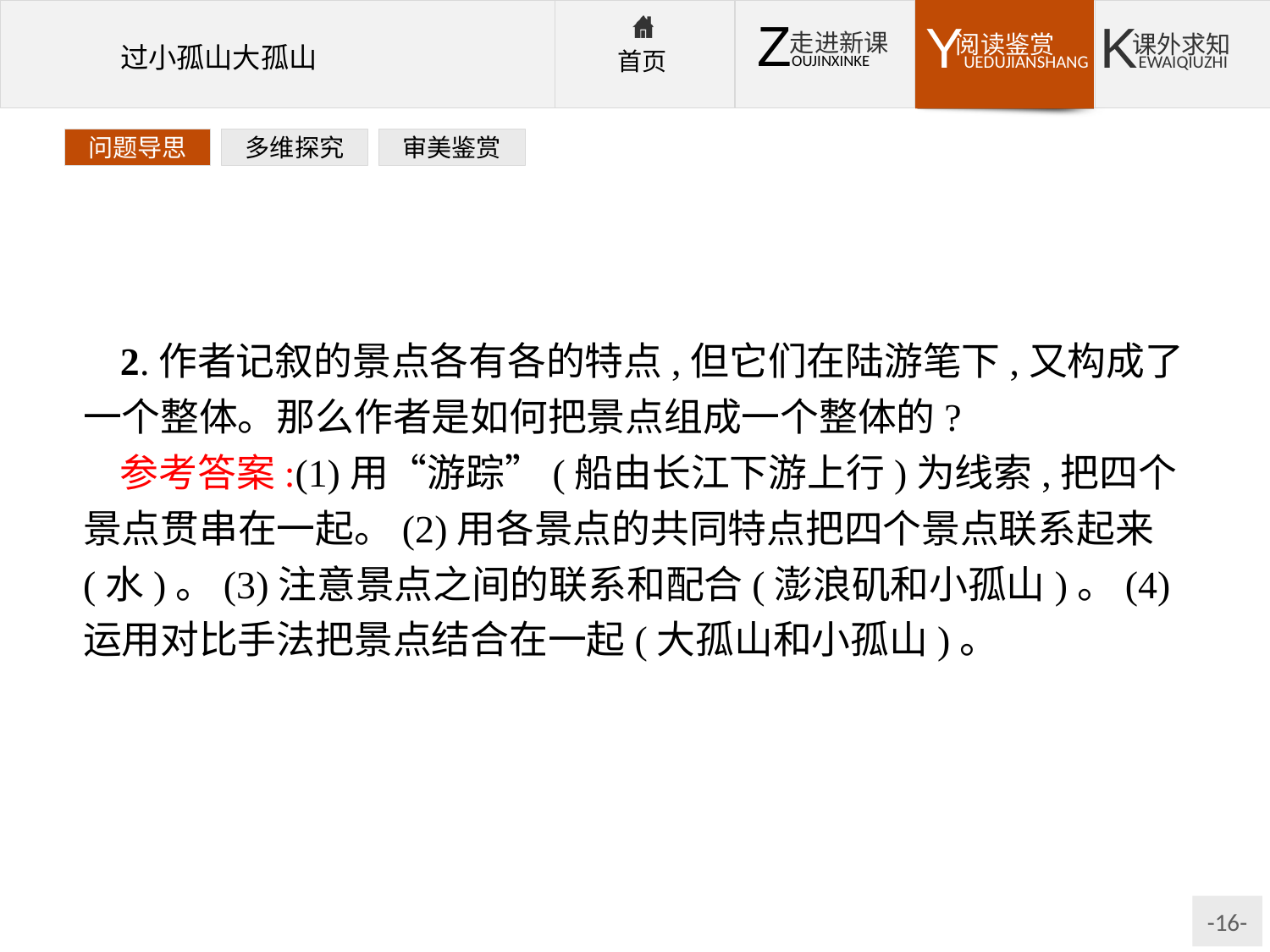

问题导思
多维探究
审美鉴赏
2.作者记叙的景点各有各的特点,但它们在陆游笔下,又构成了一个整体。那么作者是如何把景点组成一个整体的?
参考答案:(1)用“游踪”(船由长江下游上行)为线索,把四个景点贯串在一起。(2)用各景点的共同特点把四个景点联系起来(水)。(3)注意景点之间的联系和配合(澎浪矶和小孤山)。(4)运用对比手法把景点结合在一起(大孤山和小孤山)。